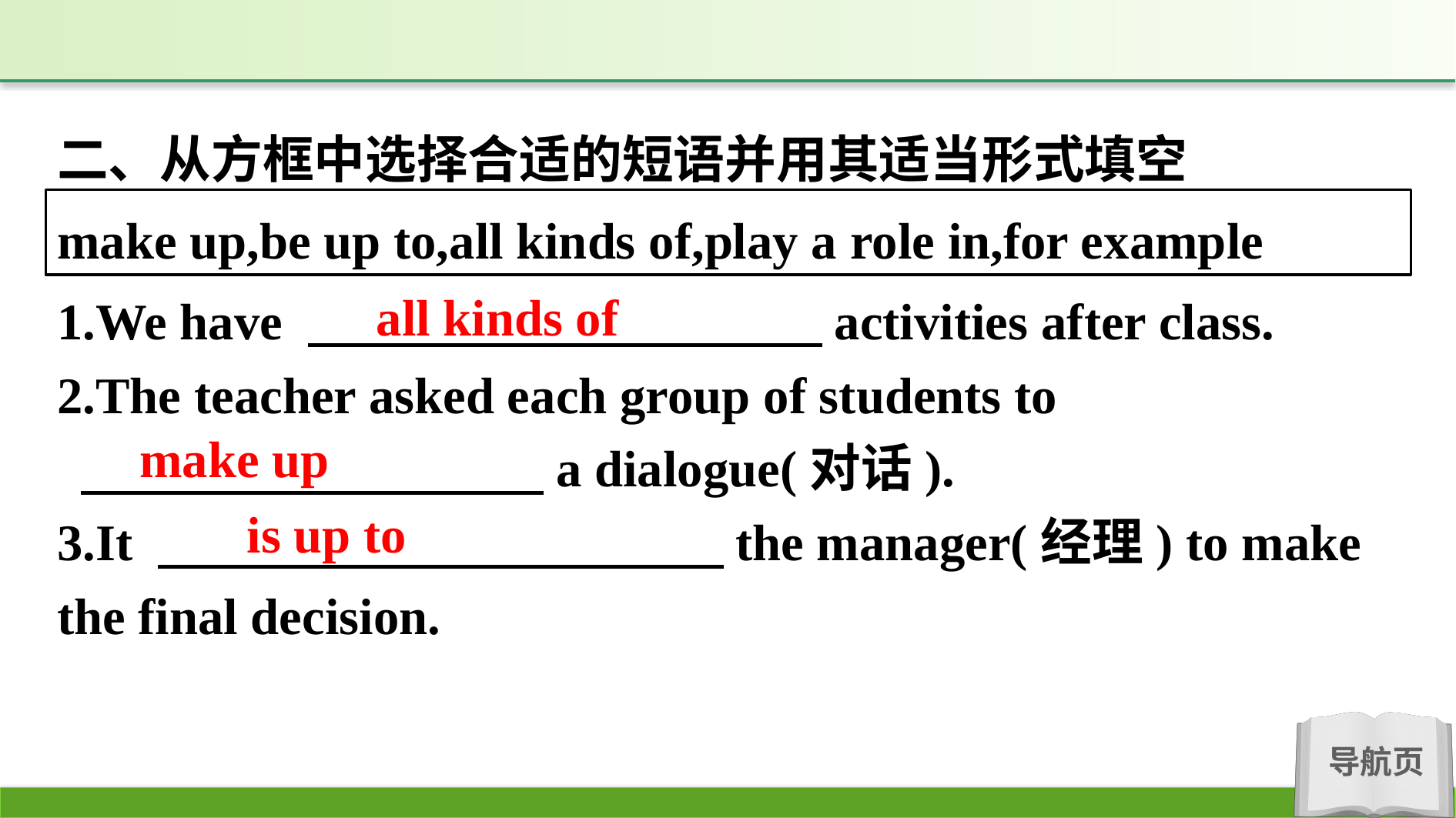

二、从方框中选择合适的短语并用其适当形式填空
make up,be up to,all kinds of,play a role in,for example
all kinds of
1.We have 　　　　　　　　　　activities after class.
2.The teacher asked each group of students to
 　　　　　　　　　a dialogue(对话).
3.It 　　　　　　　　　　　the manager(经理) to make the final decision.
make up
is up to